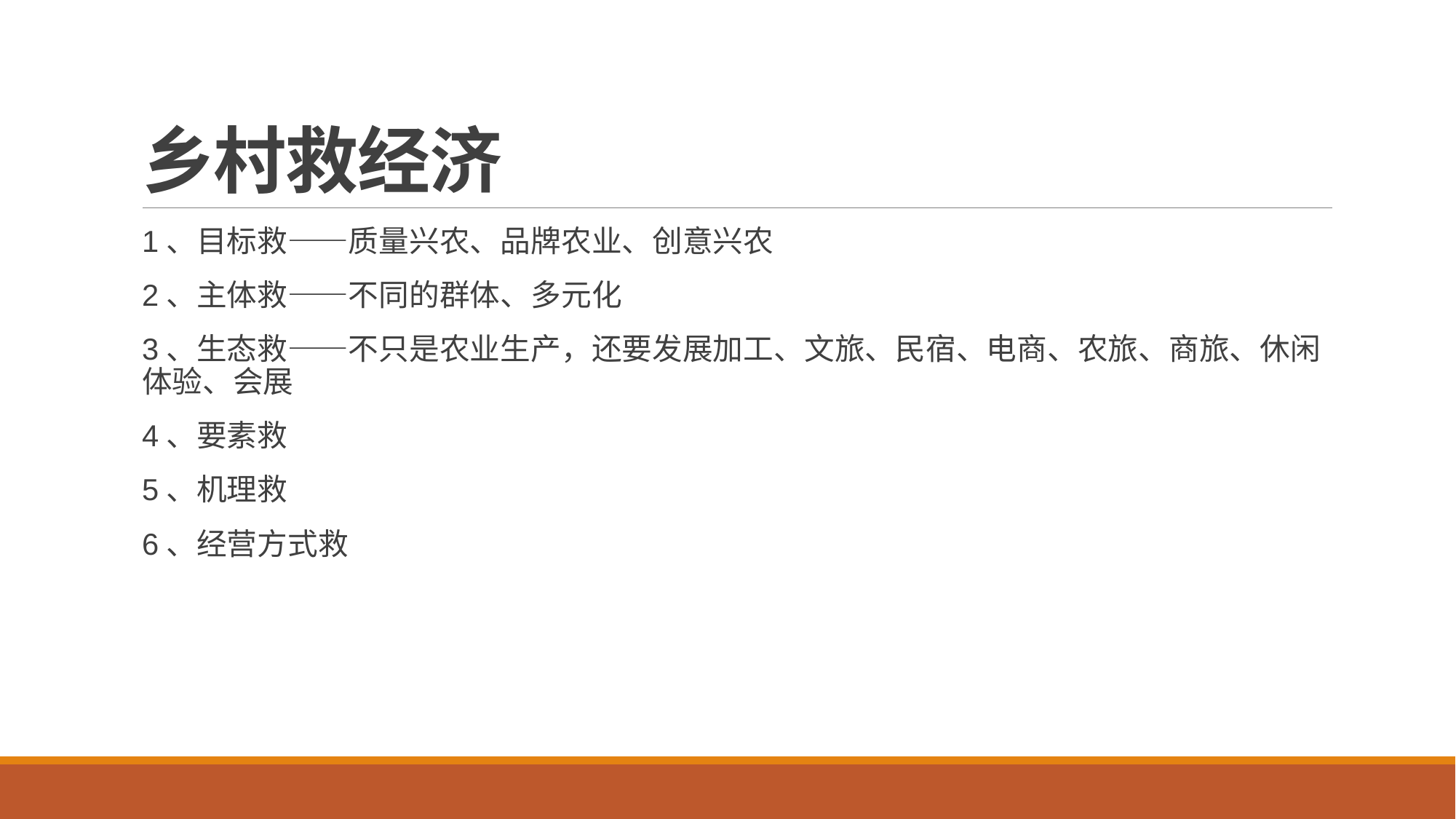

# 乡村救经济
1、目标救——质量兴农、品牌农业、创意兴农
2、主体救——不同的群体、多元化
3、生态救——不只是农业生产，还要发展加工、文旅、民宿、电商、农旅、商旅、休闲体验、会展
4、要素救
5、机理救
6、经营方式救